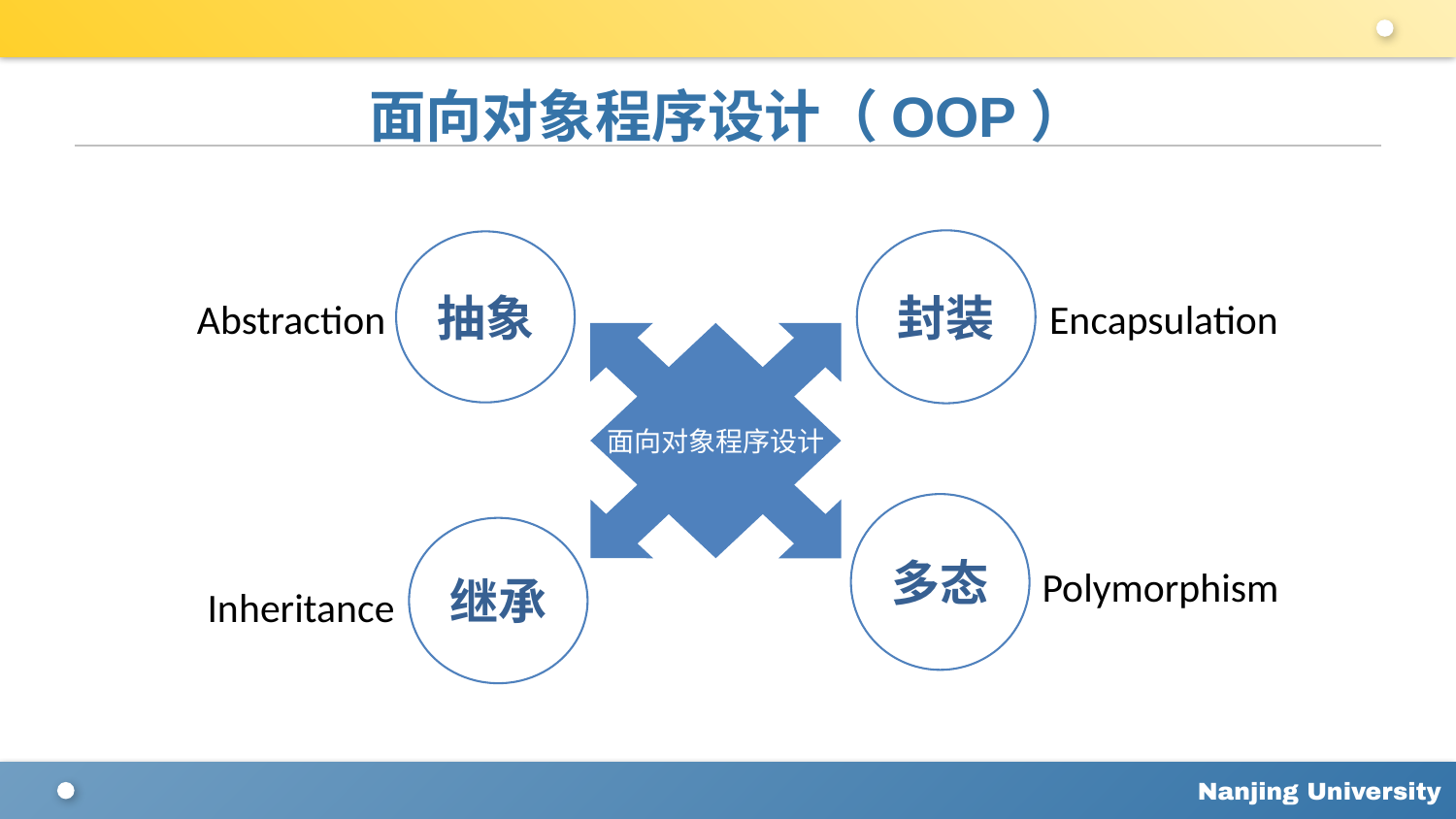

# 面向对象程序设计（OOP）
Abstraction
Encapsulation
封装
抽象
面向对象程序设计
Inheritance
Polymorphism
多态
继承